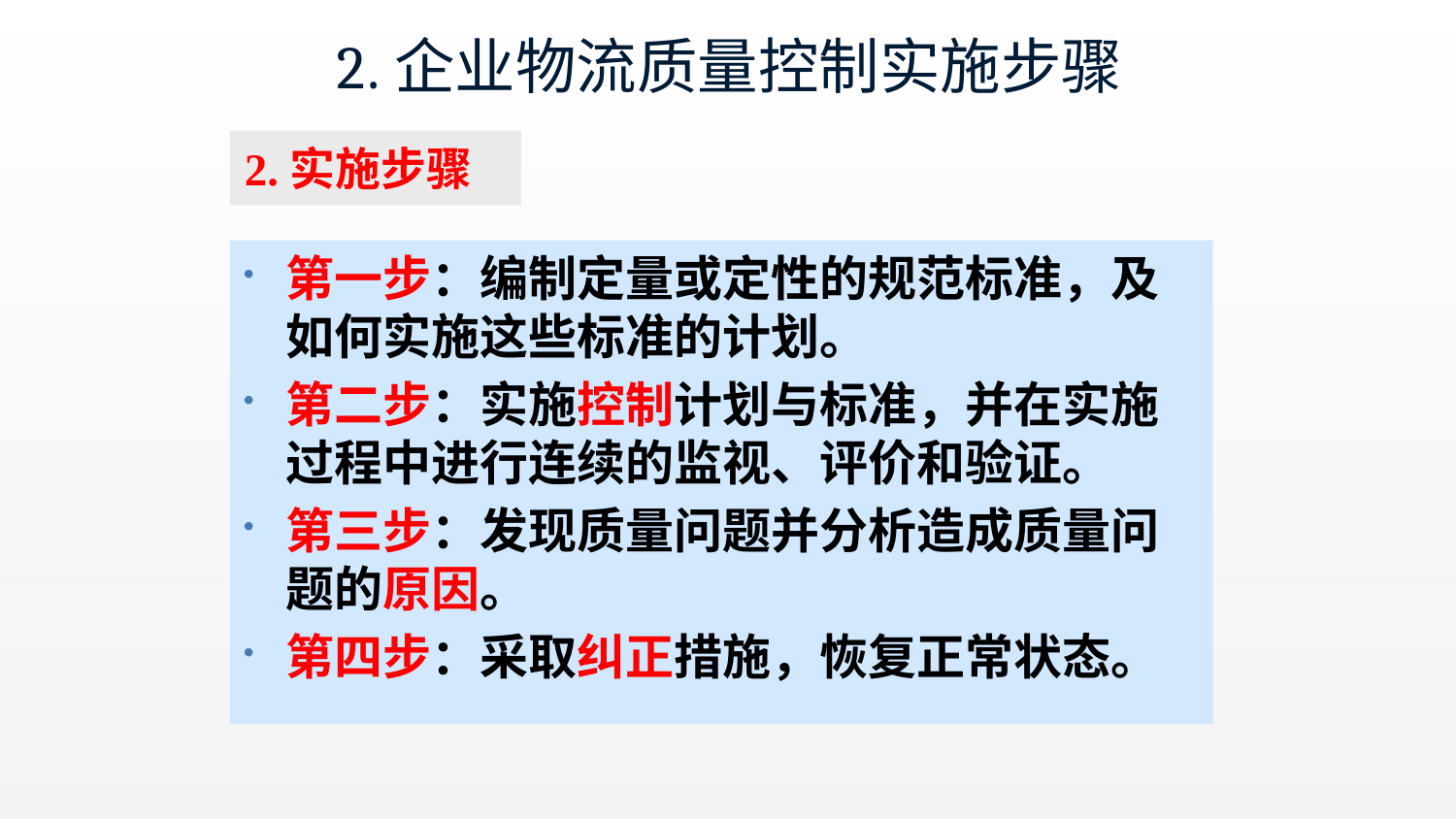

# 2.企业物流质量控制实施步骤
2.实施步骤
第一步：编制定量或定性的规范标准，及如何实施这些标准的计划。
第二步：实施控制计划与标准，并在实施过程中进行连续的监视、评价和验证。
第三步：发现质量问题并分析造成质量问题的原因。
第四步：采取纠正措施，恢复正常状态。